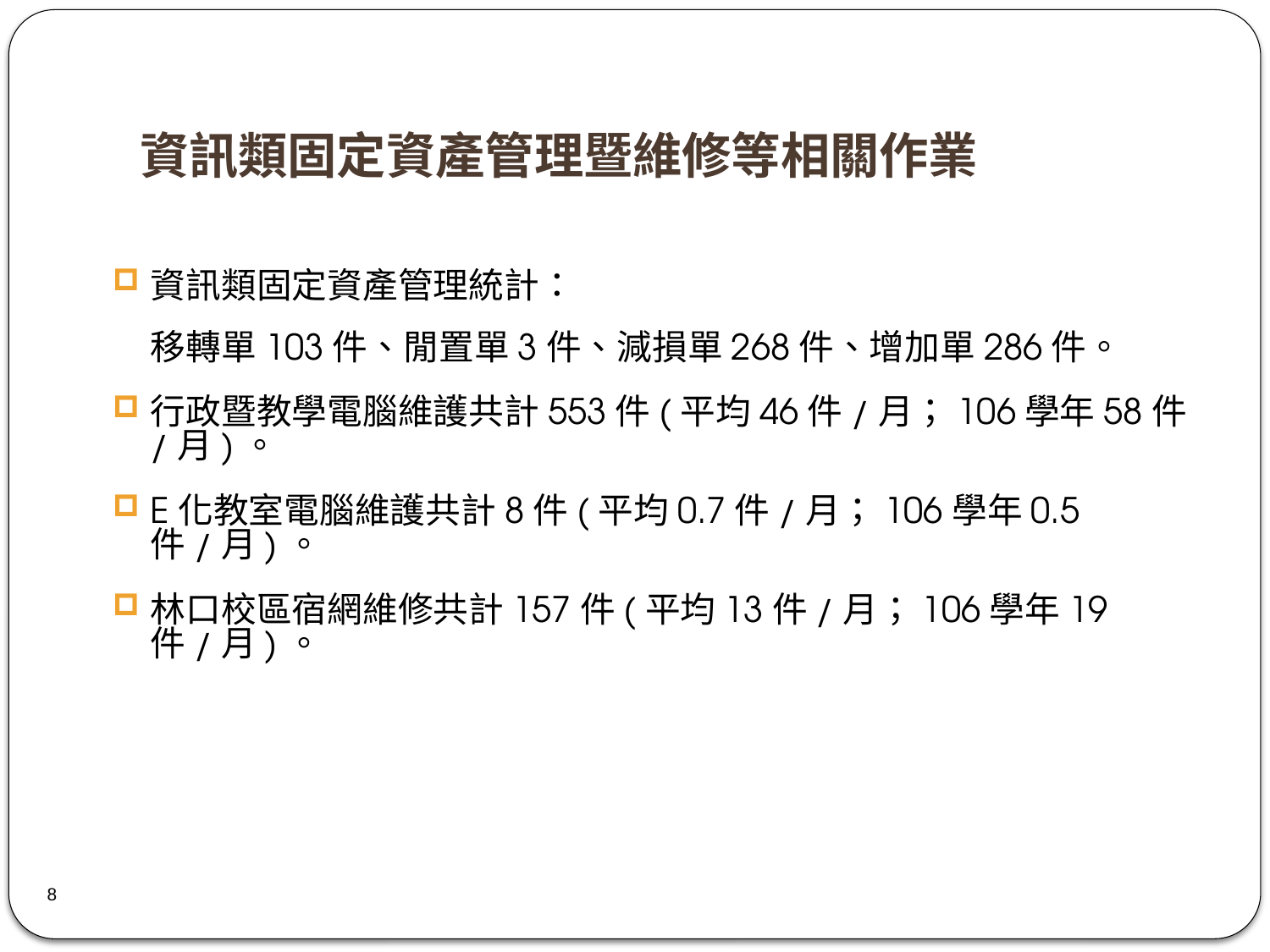

# 資訊類固定資產管理暨維修等相關作業
資訊類固定資產管理統計：
移轉單103件、閒置單3件、減損單268件、增加單286件。
行政暨教學電腦維護共計553件(平均46件/月；106學年58件/月)。
E化教室電腦維護共計8件(平均0.7件/月；106學年0.5件/月)。
林口校區宿網維修共計157件(平均13件/月；106學年19件/月)。

8